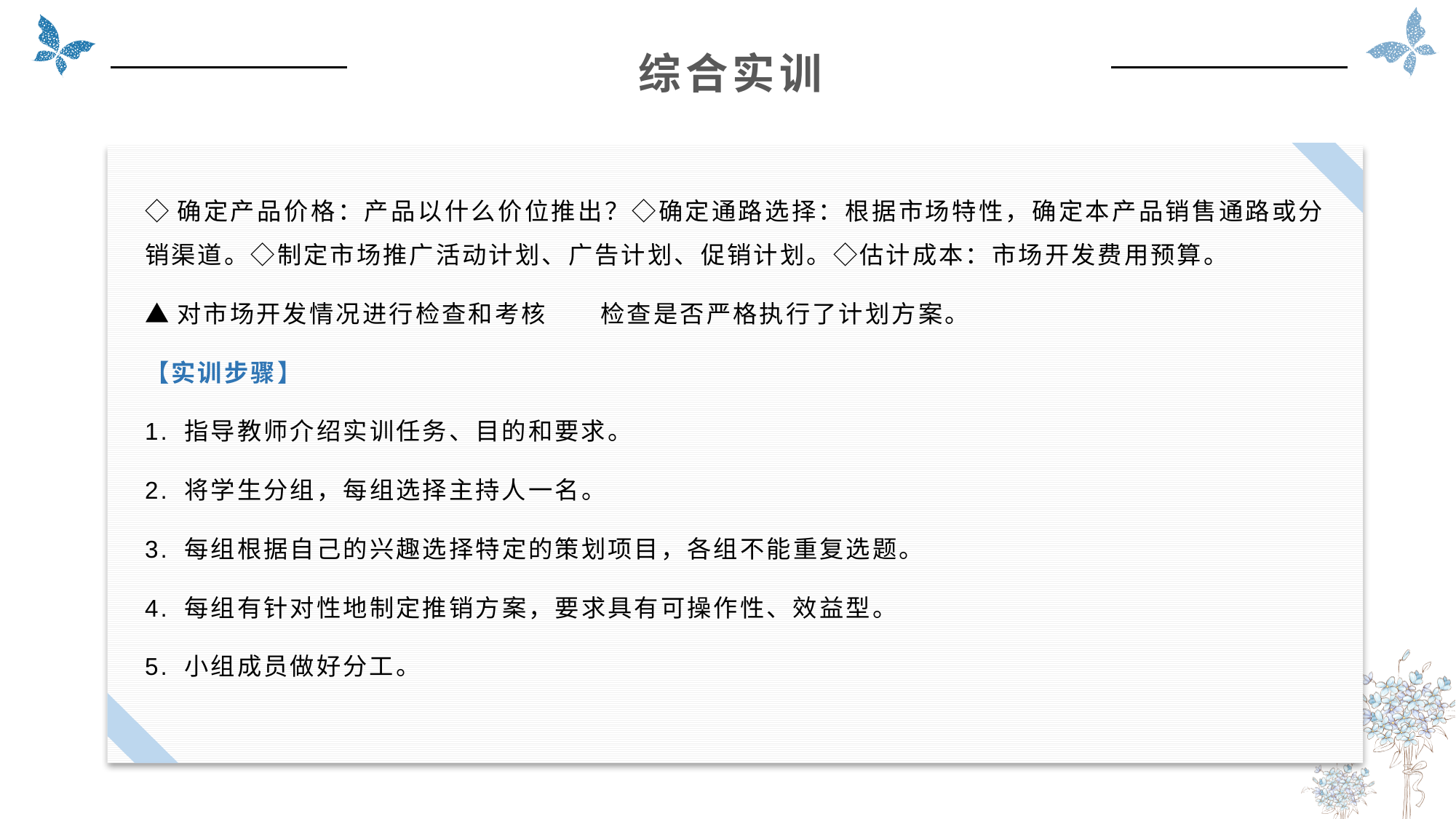

综合实训

◇确定产品价格：产品以什么价位推出？◇确定通路选择：根据市场特性，确定本产品销售通路或分销渠道。◇制定市场推广活动计划、广告计划、促销计划。◇估计成本：市场开发费用预算。
▲对市场开发情况进行检查和考核　　检查是否严格执行了计划方案。
【实训步骤】
1. 指导教师介绍实训任务、目的和要求。
2. 将学生分组，每组选择主持人一名。
3. 每组根据自己的兴趣选择特定的策划项目，各组不能重复选题。
4. 每组有针对性地制定推销方案，要求具有可操作性、效益型。
5. 小组成员做好分工。